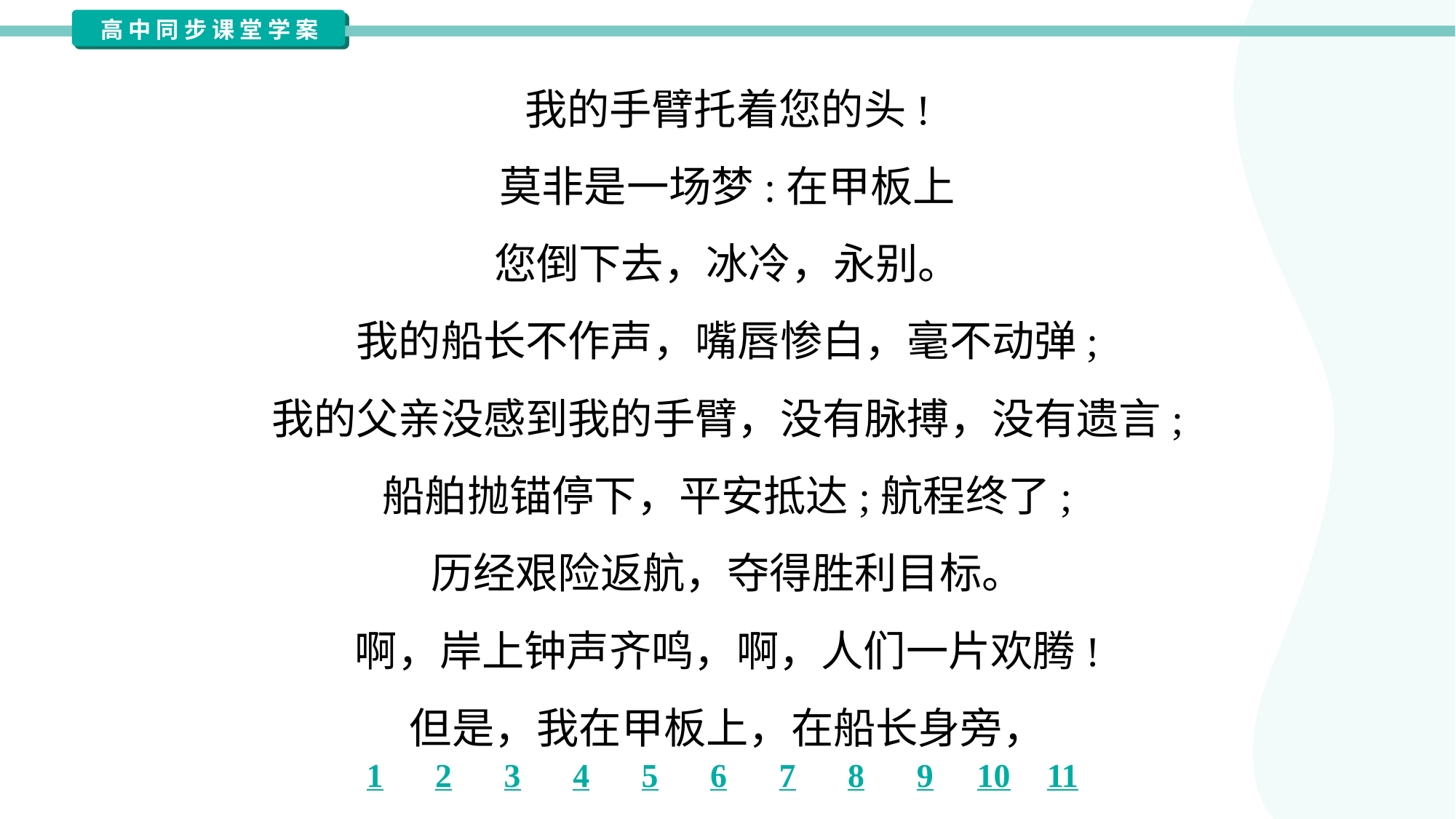

我的手臂托着您的头!
莫非是一场梦:在甲板上
您倒下去，冰冷，永别。
我的船长不作声，嘴唇惨白，毫不动弹;
我的父亲没感到我的手臂，没有脉搏，没有遗言;
船舶抛锚停下，平安抵达;航程终了;
历经艰险返航，夺得胜利目标。
啊，岸上钟声齐鸣，啊，人们一片欢腾!
但是，我在甲板上，在船长身旁，